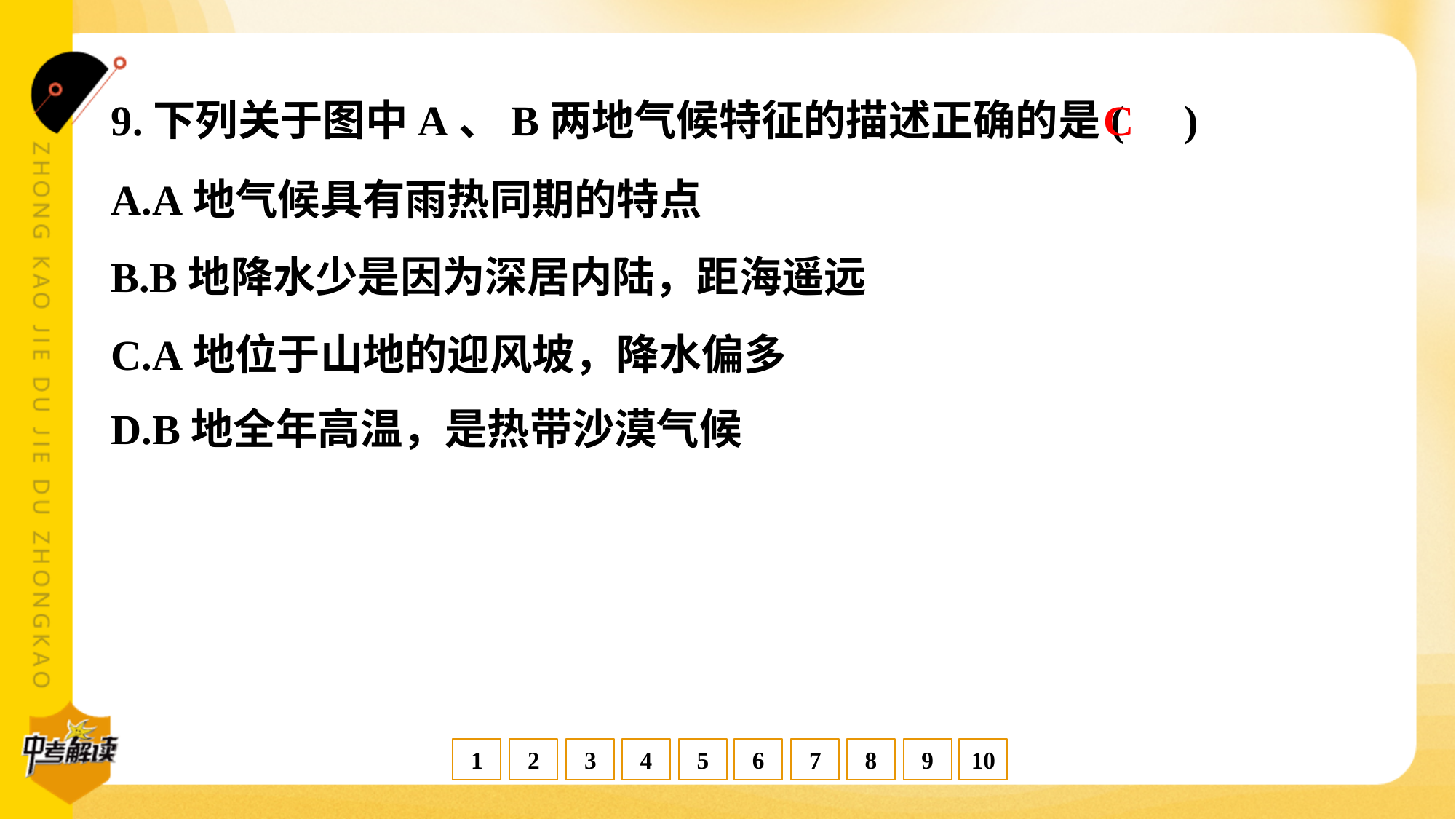

C
9.下列关于图中A、B两地气候特征的描述正确的是(     )
A.A地气候具有雨热同期的特点
B.B地降水少是因为深居内陆，距海遥远
C.A地位于山地的迎风坡，降水偏多
D.B地全年高温，是热带沙漠气候